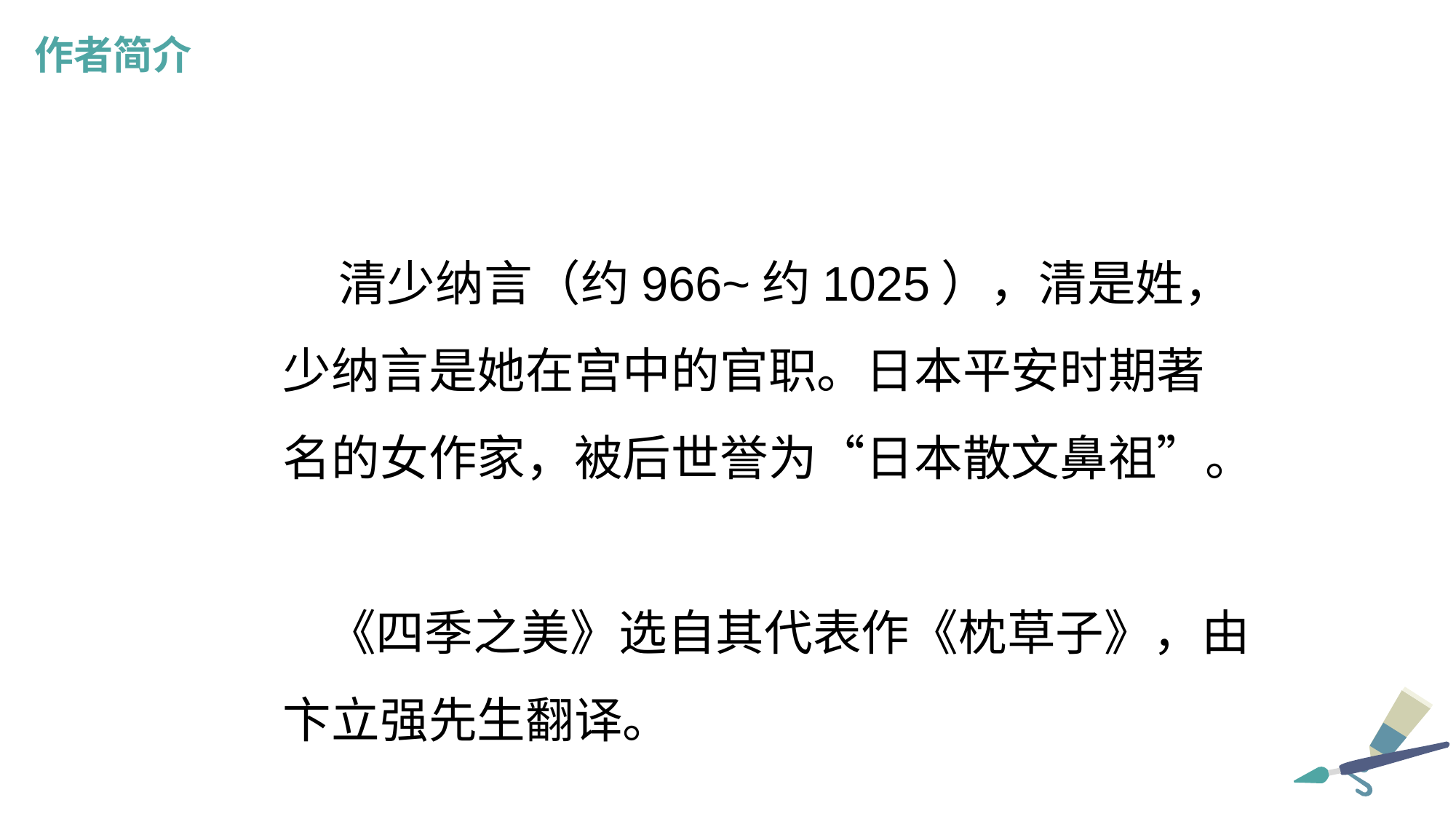

作者简介
    清少纳言（约966~约1025），清是姓，少纳言是她在宫中的官职。日本平安时期著名的女作家，被后世誉为“日本散文鼻祖”。
   《四季之美》选自其代表作《枕草子》，由卞立强先生翻译。